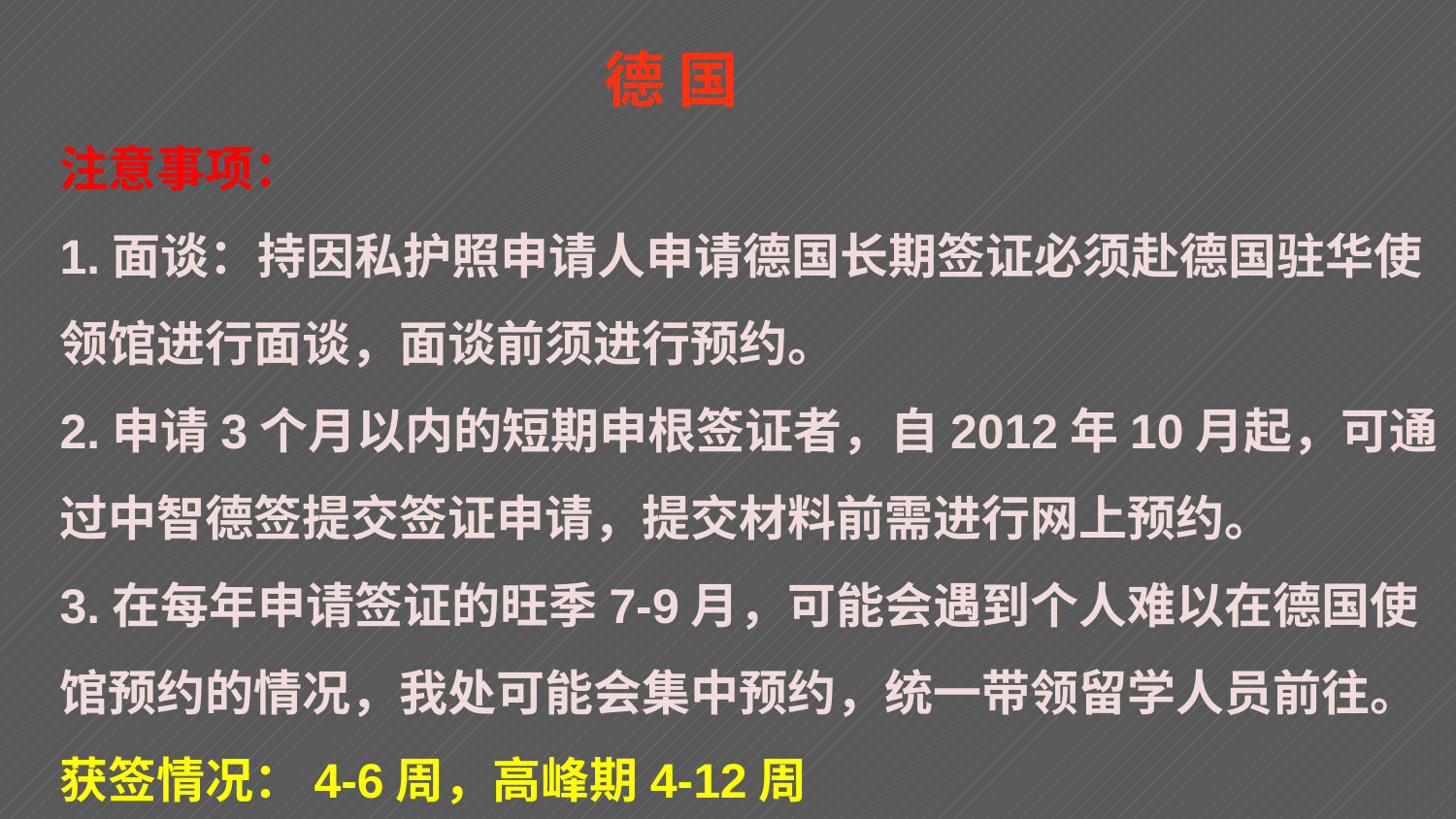

德 国
注意事项：
1.面谈：持因私护照申请人申请德国长期签证必须赴德国驻华使领馆进行面谈，面谈前须进行预约。
2.申请3个月以内的短期申根签证者，自2012年10月起，可通过中智德签提交签证申请，提交材料前需进行网上预约。
3.在每年申请签证的旺季7-9月，可能会遇到个人难以在德国使馆预约的情况，我处可能会集中预约，统一带领留学人员前往。
获签情况：4-6周，高峰期4-12周